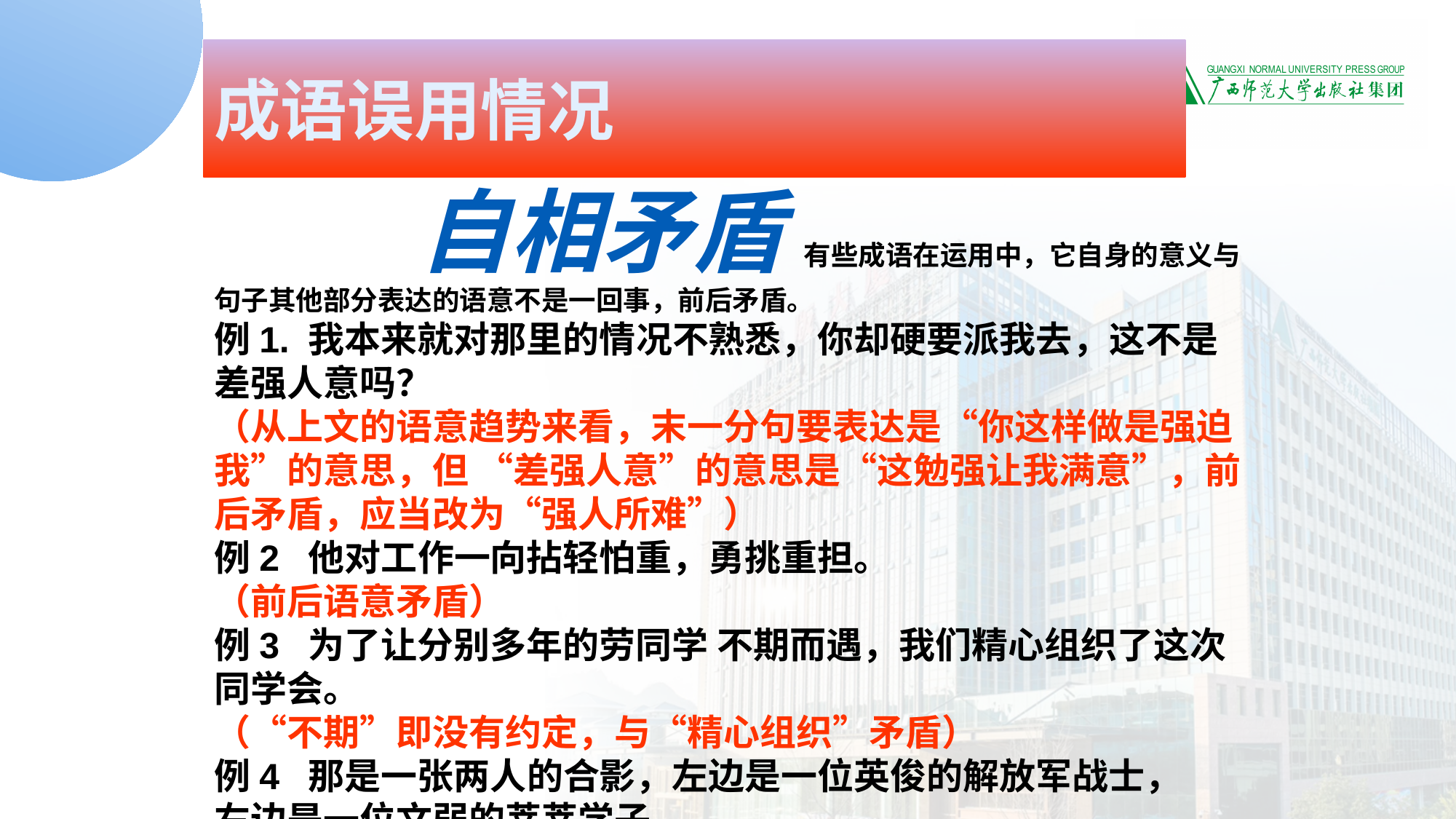

成语误用情况

          自相矛盾 有些成语在运用中，它自身的意义与句子其他部分表达的语意不是一回事，前后矛盾。
例1. 我本来就对那里的情况不熟悉，你却硬要派我去，这不是差强人意吗？
（从上文的语意趋势来看，末一分句要表达是“你这样做是强迫我”的意思，但 “差强人意”的意思是“这勉强让我满意”，前后矛盾，应当改为“强人所难”）
例2  他对工作一向拈轻怕重，勇挑重担。
（前后语意矛盾）
例3  为了让分别多年的劳同学 不期而遇，我们精心组织了这次同学会。
（“不期”即没有约定，与“精心组织”矛盾）
例4  那是一张两人的合影，左边是一位英俊的解放军战士，右边是一位文弱的莘莘学子。
（“莘莘”有“众多”意，与定语“一位”矛盾）